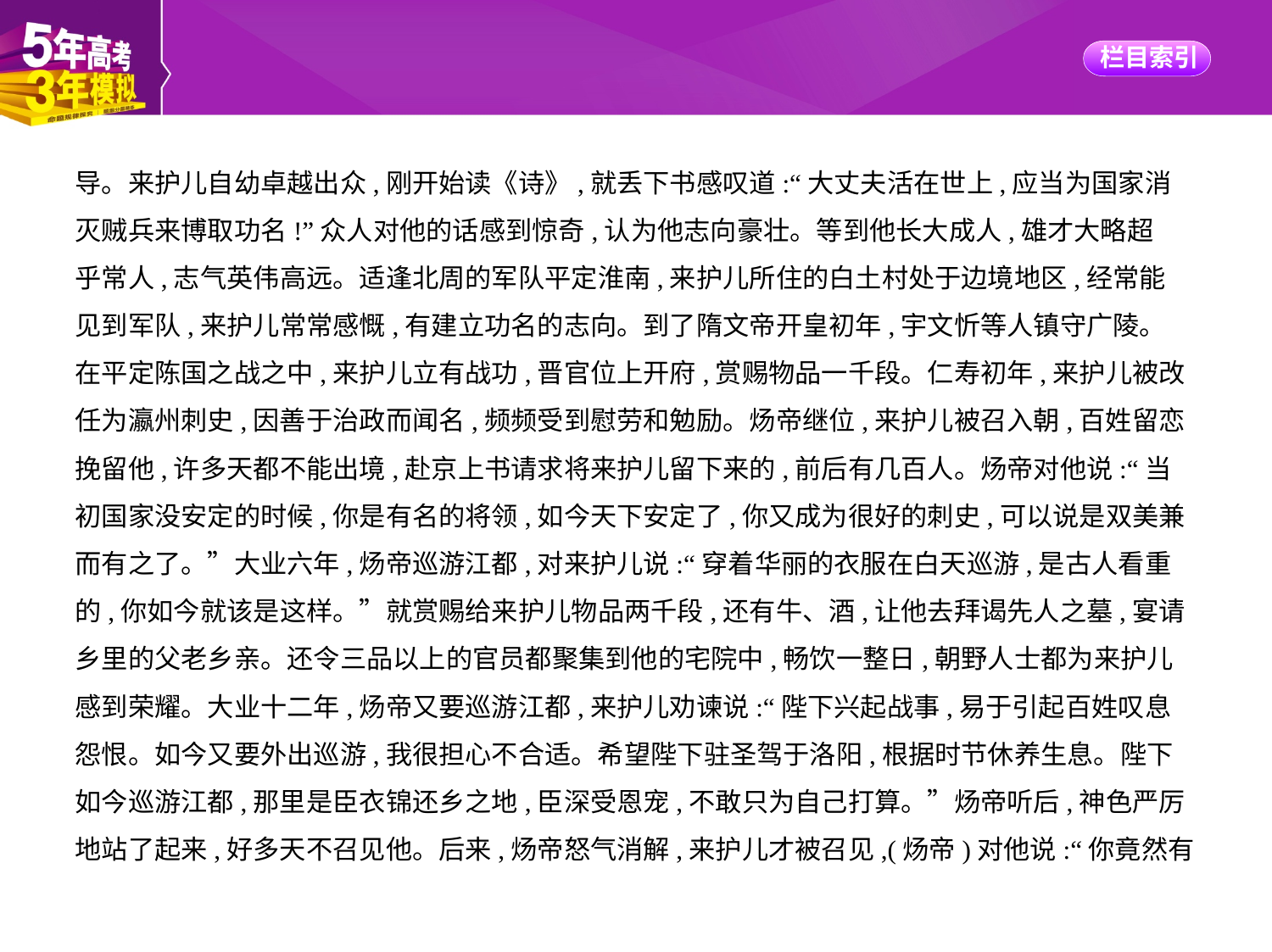

导。来护儿自幼卓越出众,刚开始读《诗》,就丢下书感叹道:“大丈夫活在世上,应当为国家消
灭贼兵来博取功名!”众人对他的话感到惊奇,认为他志向豪壮。等到他长大成人,雄才大略超
乎常人,志气英伟高远。适逢北周的军队平定淮南,来护儿所住的白土村处于边境地区,经常能
见到军队,来护儿常常感慨,有建立功名的志向。到了隋文帝开皇初年,宇文忻等人镇守广陵。
在平定陈国之战之中,来护儿立有战功,晋官位上开府,赏赐物品一千段。仁寿初年,来护儿被改
任为瀛州刺史,因善于治政而闻名,频频受到慰劳和勉励。炀帝继位,来护儿被召入朝,百姓留恋
挽留他,许多天都不能出境,赴京上书请求将来护儿留下来的,前后有几百人。炀帝对他说:“当
初国家没安定的时候,你是有名的将领,如今天下安定了,你又成为很好的刺史,可以说是双美兼
而有之了。”大业六年,炀帝巡游江都,对来护儿说:“穿着华丽的衣服在白天巡游,是古人看重
的,你如今就该是这样。”就赏赐给来护儿物品两千段,还有牛、酒,让他去拜谒先人之墓,宴请
乡里的父老乡亲。还令三品以上的官员都聚集到他的宅院中,畅饮一整日,朝野人士都为来护儿
感到荣耀。大业十二年,炀帝又要巡游江都,来护儿劝谏说:“陛下兴起战事,易于引起百姓叹息
怨恨。如今又要外出巡游,我很担心不合适。希望陛下驻圣驾于洛阳,根据时节休养生息。陛下
如今巡游江都,那里是臣衣锦还乡之地,臣深受恩宠,不敢只为自己打算。”炀帝听后,神色严厉
地站了起来,好多天不召见他。后来,炀帝怒气消解,来护儿才被召见,(炀帝)对他说:“你竟然有